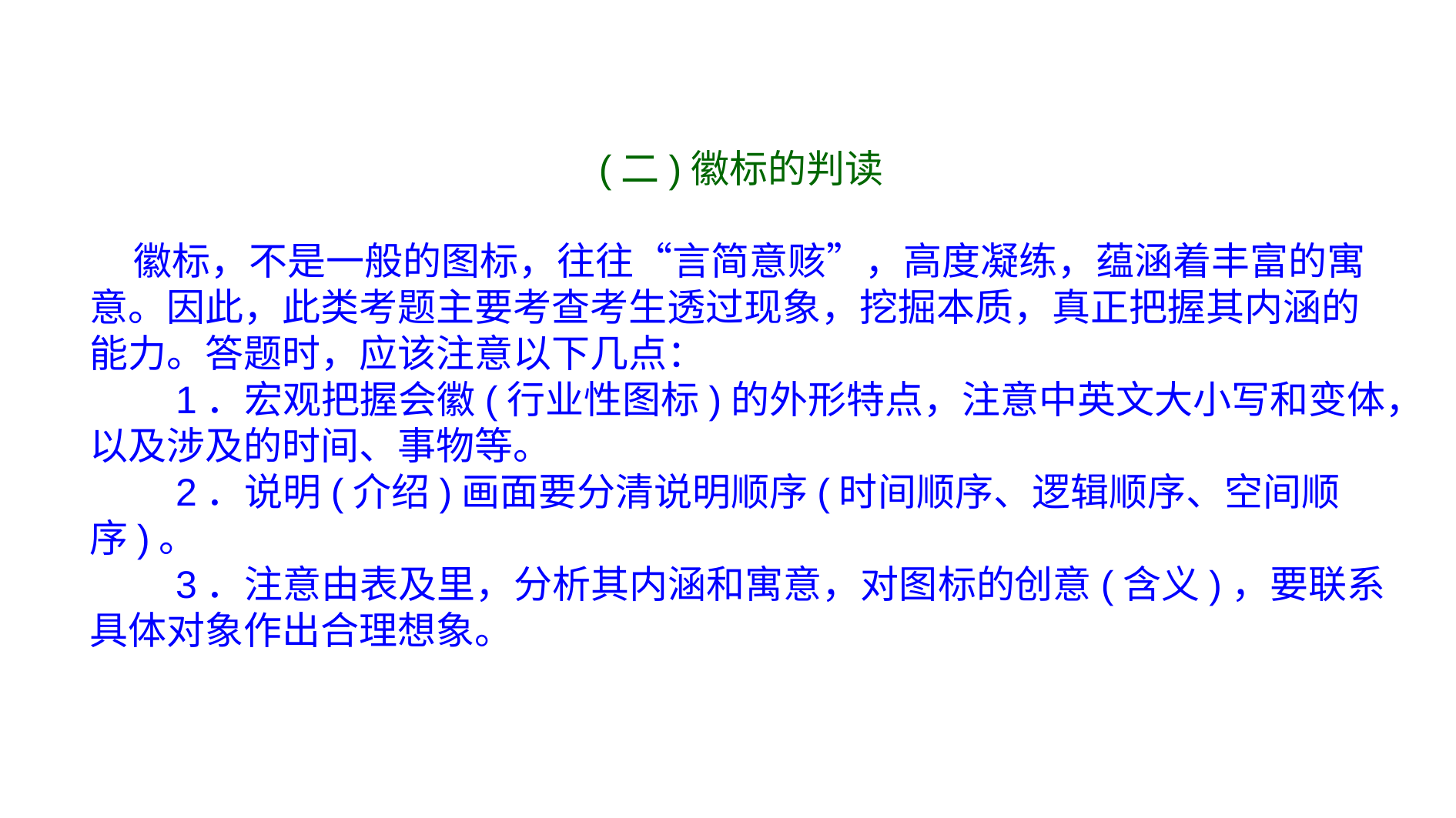

(二)徽标的判读

    徽标，不是一般的图标，往往“言简意赅”，高度凝练，蕴涵着丰富的寓意。因此，此类考题主要考查考生透过现象，挖掘本质，真正把握其内涵的能力。答题时，应该注意以下几点：
        1．宏观把握会徽(行业性图标)的外形特点，注意中英文大小写和变体，以及涉及的时间、事物等。
        2．说明(介绍)画面要分清说明顺序(时间顺序、逻辑顺序、空间顺序)。
        3．注意由表及里，分析其内涵和寓意，对图标的创意(含义)，要联系具体对象作出合理想象。